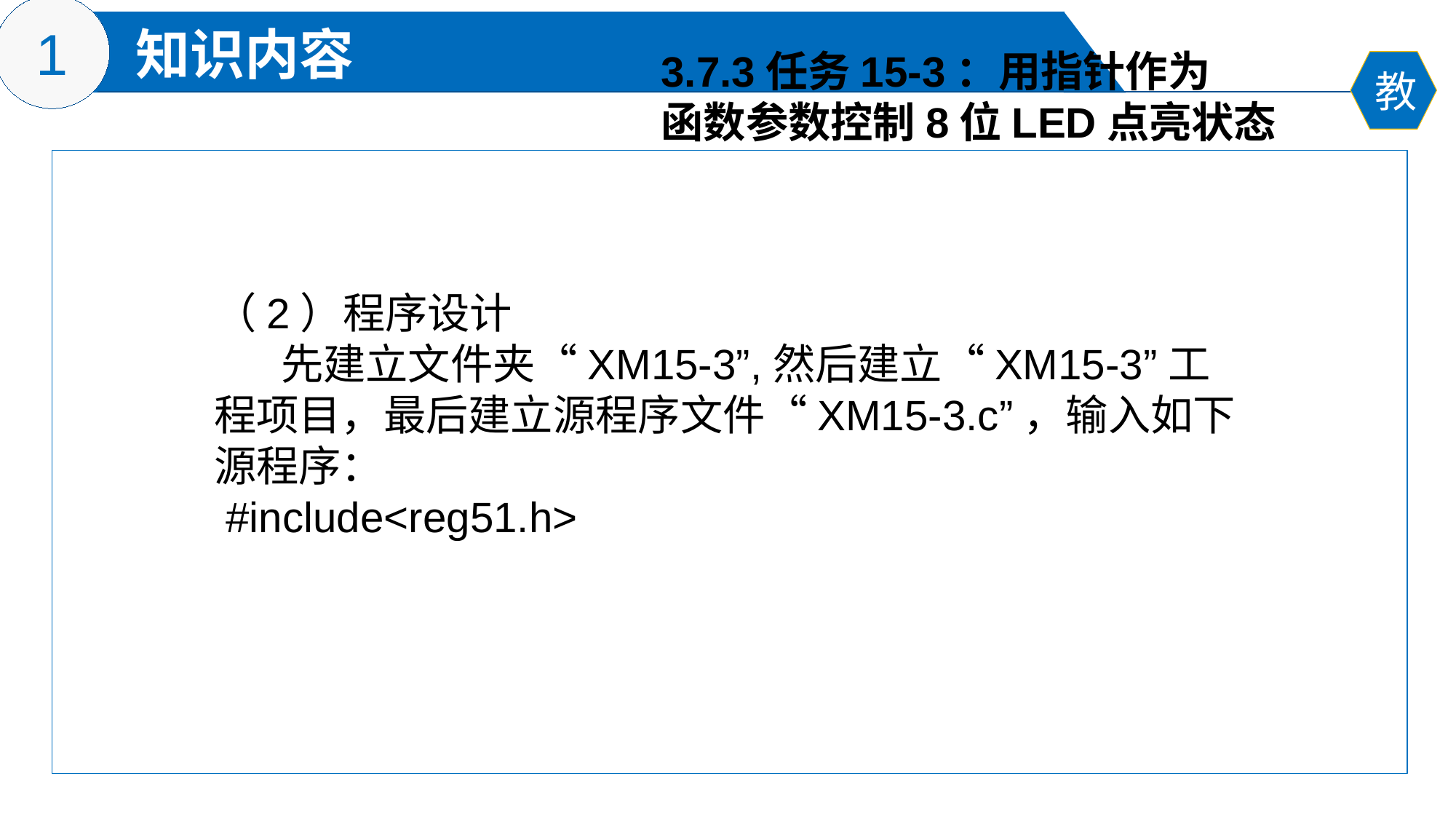

3.7.3任务15-3：用指针作为
函数参数控制8位LED点亮状态
（2）程序设计
      先建立文件夹“XM15-3”,然后建立“XM15-3”工程项目，最后建立源程序文件“XM15-3.c”，输入如下源程序：
 #include<reg51.h>